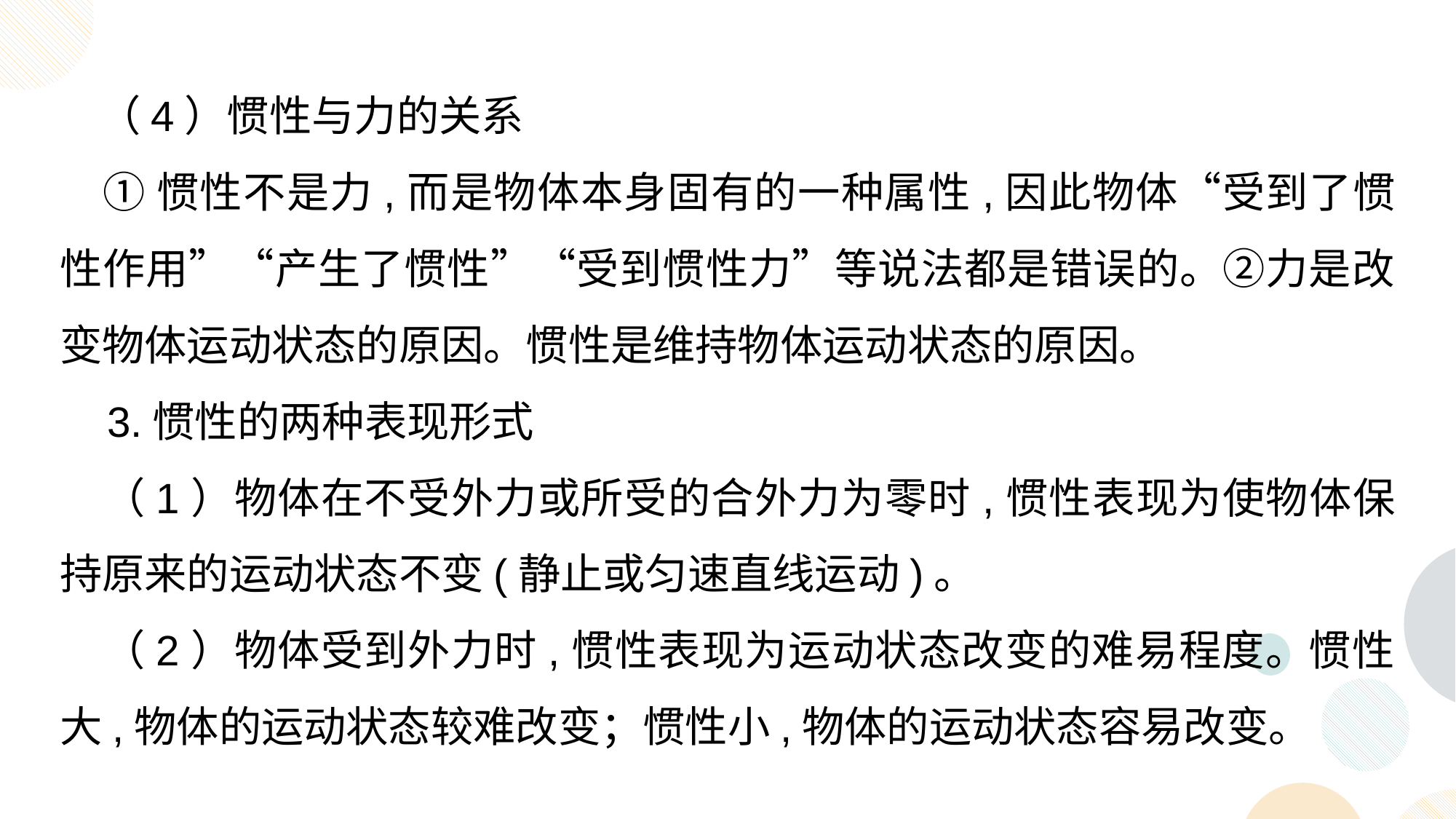

（4）惯性与力的关系
    ①惯性不是力,而是物体本身固有的一种属性,因此物体“受到了惯性作用”“产生了惯性”“受到惯性力”等说法都是错误的。②力是改变物体运动状态的原因。惯性是维持物体运动状态的原因。
    3.惯性的两种表现形式
   （1）物体在不受外力或所受的合外力为零时,惯性表现为使物体保持原来的运动状态不变(静止或匀速直线运动)。
   （2）物体受到外力时,惯性表现为运动状态改变的难易程度。惯性大,物体的运动状态较难改变；惯性小,物体的运动状态容易改变。